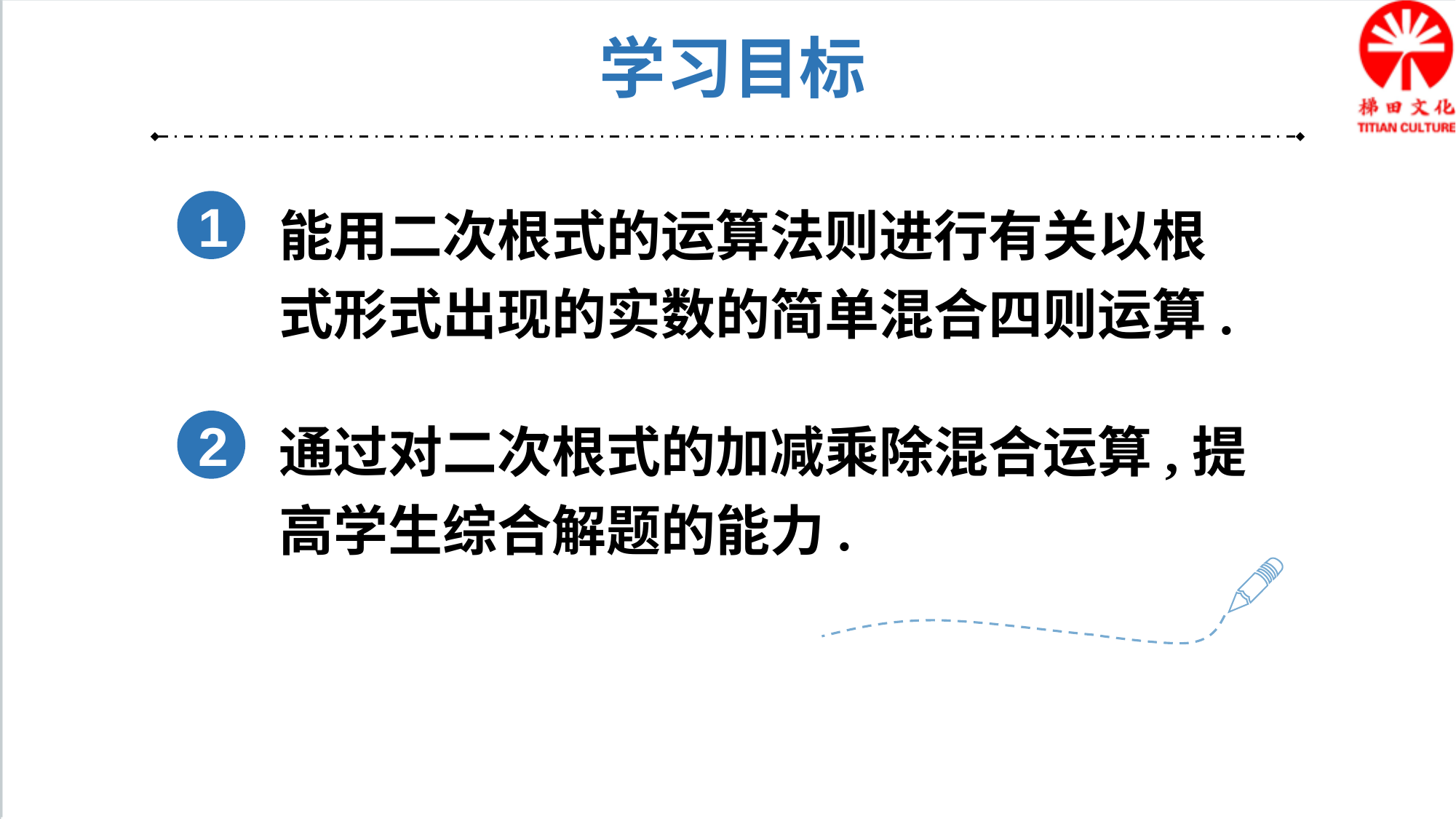

学习目标
能用二次根式的运算法则进行有关以根式形式出现的实数的简单混合四则运算.
1
通过对二次根式的加减乘除混合运算,提高学生综合解题的能力.
2